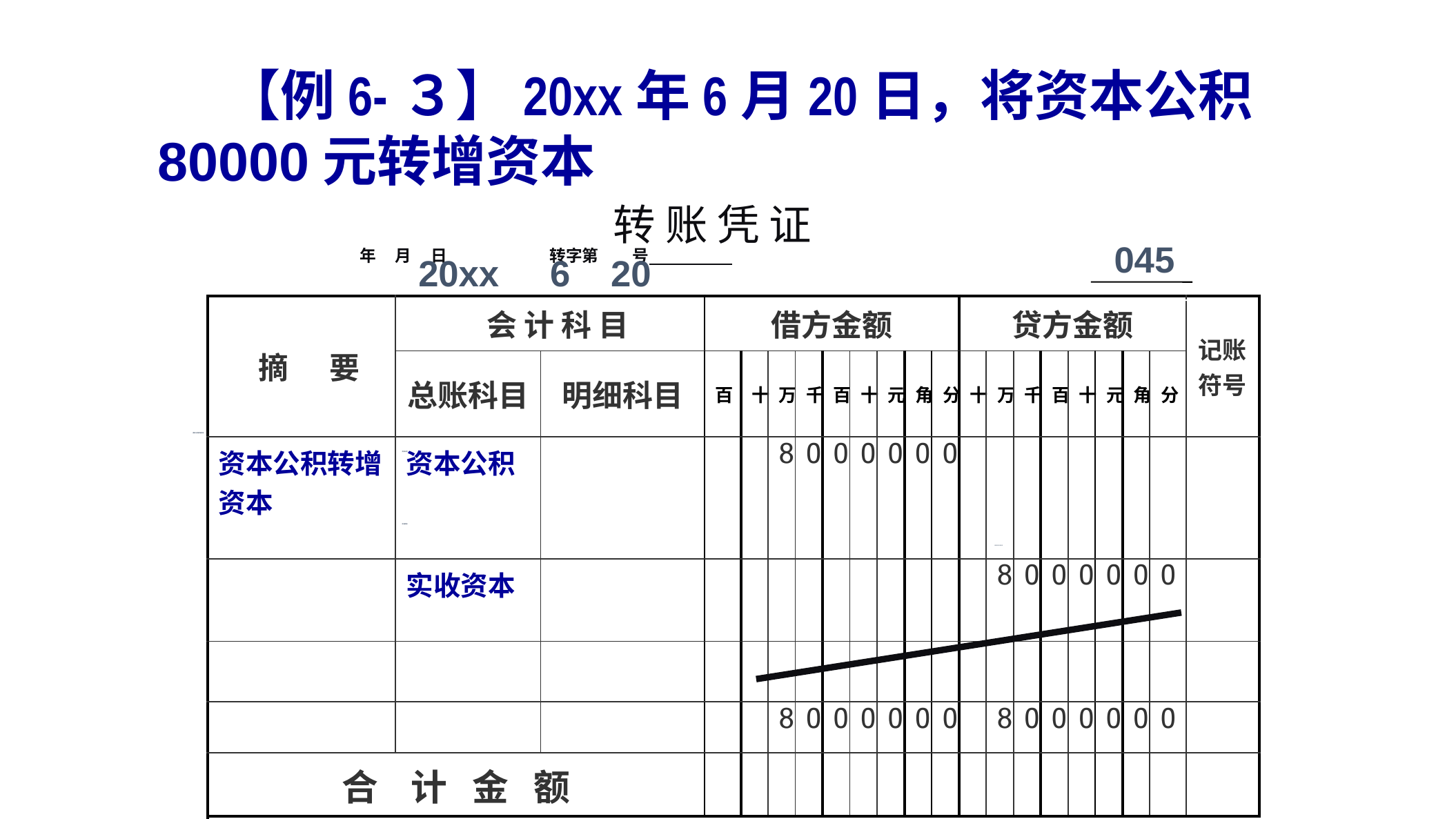

【例6-３】20xx年6月20日，将资本公积80000元转增资本
# 转 账 凭 证
                                        年     月     日                           转字第         号
   045
20xx     6    20

|  | 摘 要 | 会 计 科 目 |  | 借方金额 |  |  |  |  |  |  |  |  | 贷方金额 |  |  |  |  |  |  |  | 记账符号 |
| --- | --- | --- | --- | --- | --- | --- | --- | --- | --- | --- | --- | --- | --- | --- | --- | --- | --- | --- | --- | --- | --- |
|  |  | 总账科目 | 明细科目 | 百 | 十 | 万 | 千 | 百 | 十 | 元 | 角 | 分 | 十 | 万 | 千 | 百 | 十 | 元 | 角 | 分 |  |
|  | 资本公积转增资本 | 资本公积 |  |  |  | 8 | 0 | 0 | 0 | 0 | 0 | 0 |  |  |  |  |  |  |  |  |  |
|  |  | 实收资本 |  |  |  |  |  |  |  |  |  |  |  | 8 | 0 | 0 | 0 | 0 | 0 | 0 |  |
|  |  |  |  |  |  |  |  |  |  |  |  |  |  |  |  |  |  |  |  |  |  |
|  |  |  |  |  |  | 8 | 0 | 0 | 0 | 0 | 0 | 0 |  | 8 | 0 | 0 | 0 | 0 | 0 | 0 |  |
|  | 合 计 金 额 |  |  |  |  |  |  |  |  |  |  |  |  |  |  |  |  |  |  |  |  |
|  | 会计主管 记账 稽核 出纳 制单 |  |  |  |  |  |  |  |  |  |  |  |  |  |  |  |  |  |  |  |  |

 资本公积转增资本
 资本公积
  8 0 0 0 0 0 0 0
 实收资本